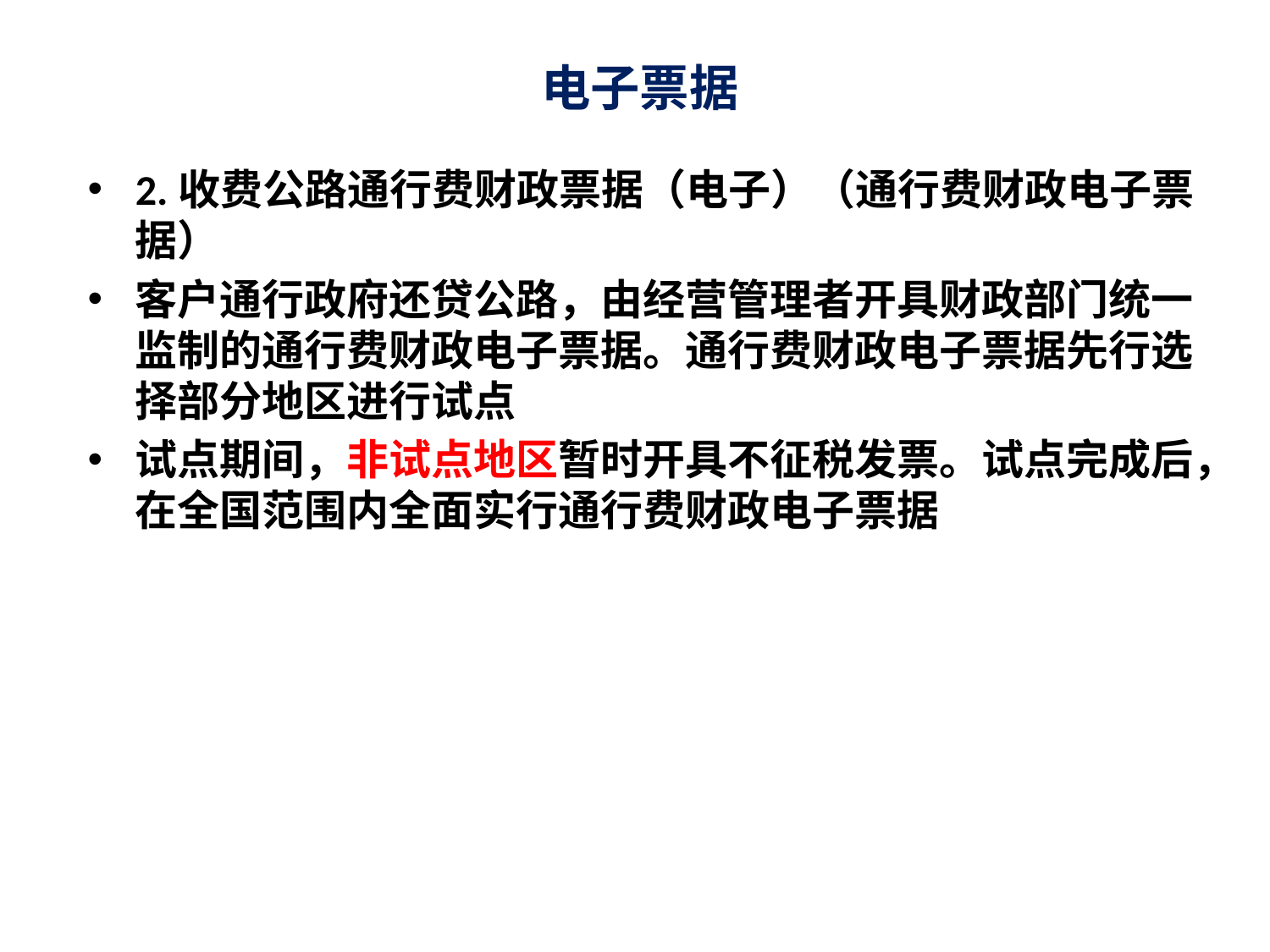

# 电子票据
2.收费公路通行费财政票据（电子）（通行费财政电子票据）
客户通行政府还贷公路，由经营管理者开具财政部门统一监制的通行费财政电子票据。通行费财政电子票据先行选择部分地区进行试点
试点期间，非试点地区暂时开具不征税发票。试点完成后，在全国范围内全面实行通行费财政电子票据